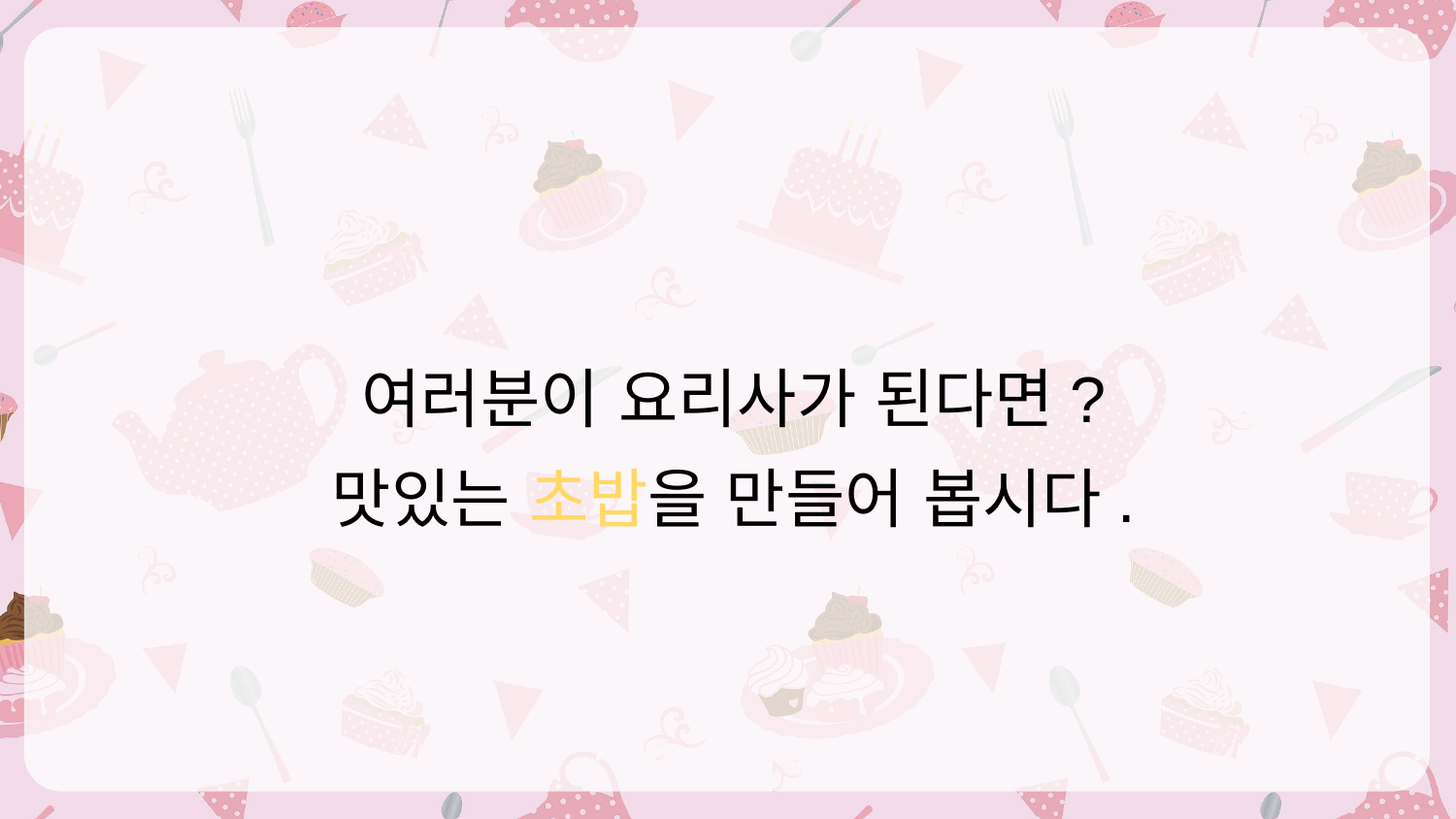

여러분이 요리사가 된다면?
맛있는 초밥을 만들어 봅시다.